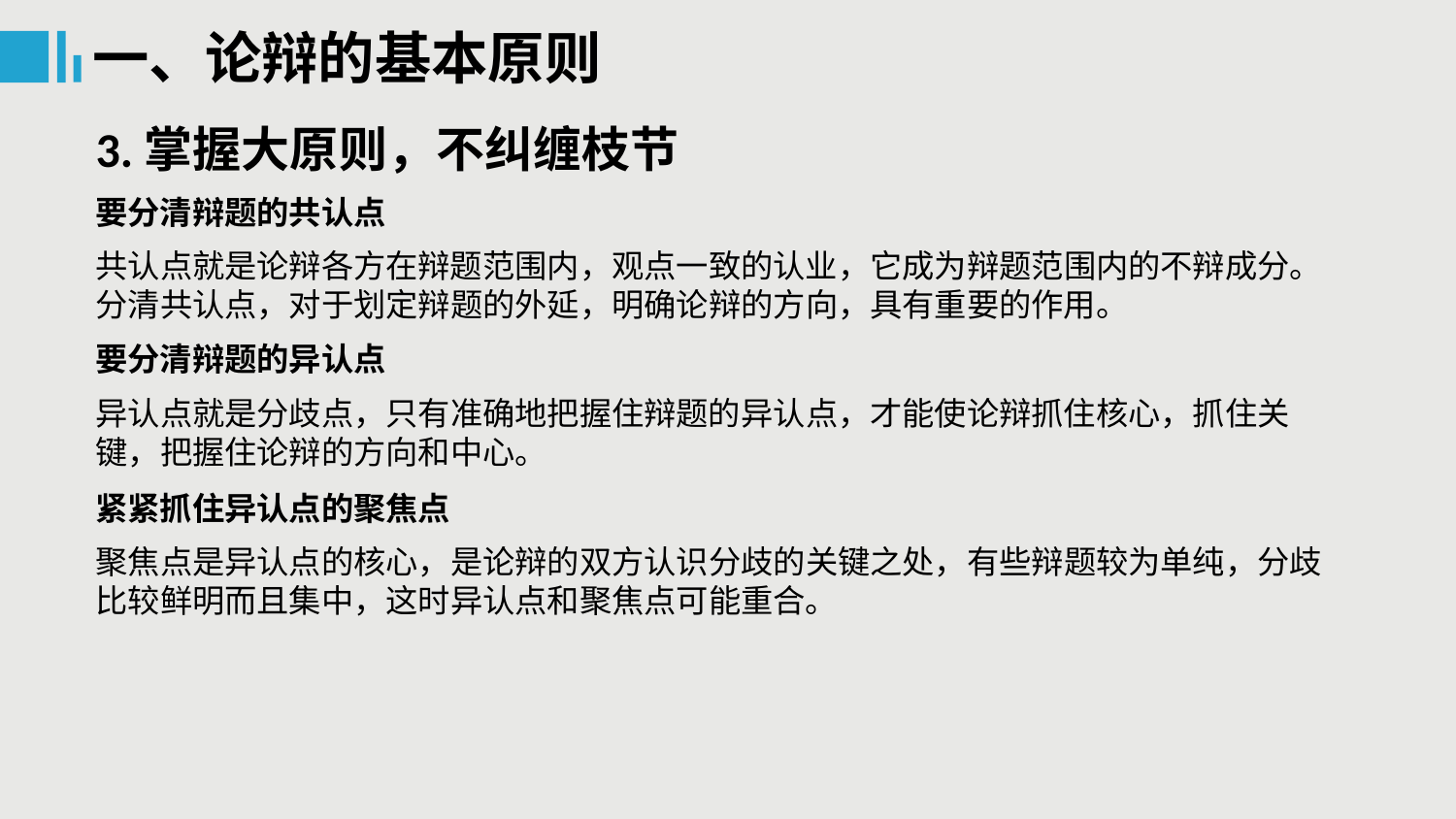

一、论辩的基本原则

3.掌握大原则，不纠缠枝节
要分清辩题的共认点
共认点就是论辩各方在辩题范围内，观点一致的认业，它成为辩题范围内的不辩成分。分清共认点，对于划定辩题的外延，明确论辩的方向，具有重要的作用。
要分清辩题的异认点
异认点就是分歧点，只有准确地把握住辩题的异认点，才能使论辩抓住核心，抓住关键，把握住论辩的方向和中心。
紧紧抓住异认点的聚焦点
聚焦点是异认点的核心，是论辩的双方认识分歧的关键之处，有些辩题较为单纯，分歧比较鲜明而且集中，这时异认点和聚焦点可能重合。